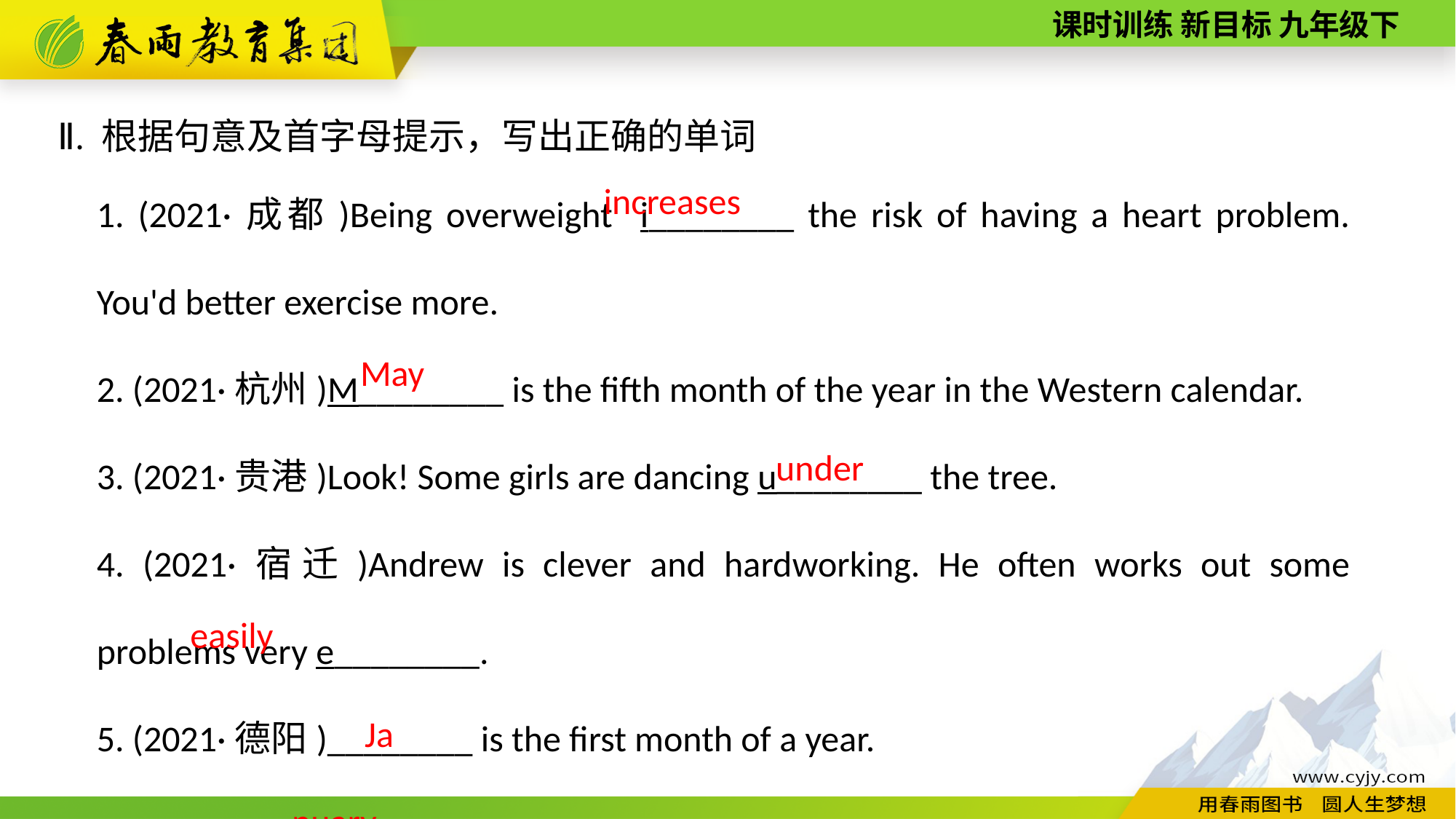

Ⅱ. 根据句意及首字母提示，写出正确的单词
1. (2021·成都)Being overweight  i________ the risk of having a heart problem. You'd better exercise more.
2. (2021·杭州)M________ is the fifth month of the year in the Western calendar.
3. (2021·贵港)Look! Some girls are dancing u________ the tree.
4. (2021·宿迁)Andrew is clever and hard­working. He often works out some problems very e________.
5. (2021·德阳)________ is the first month of a year.
increases
May
under
easily
January